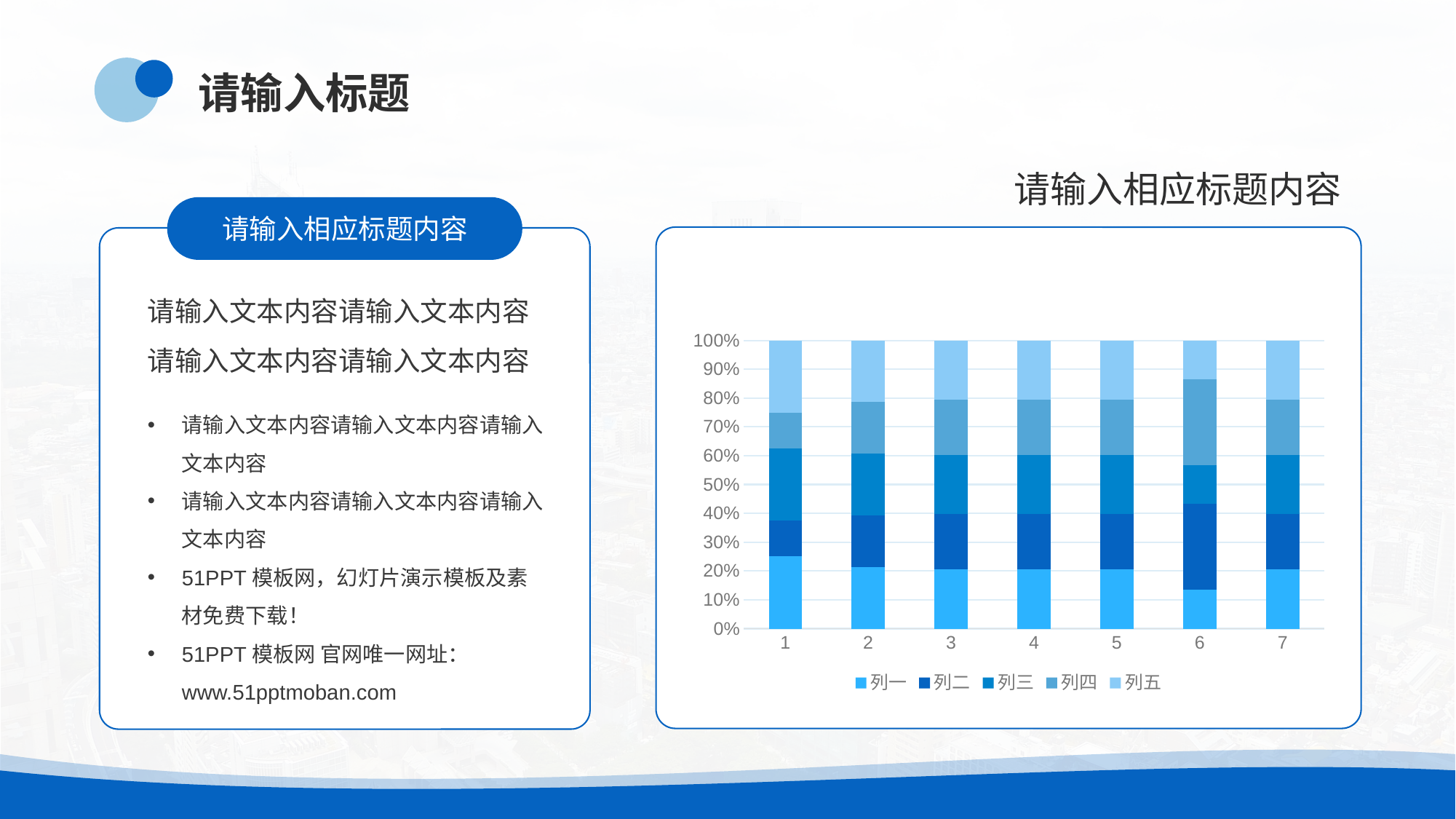

请输入标题
请输入相应标题内容

请输入相应标题内容

### Chart:

| Category | 列一 | 列二 | 列三 | 列四 | 列五 |
|---|---|---|---|---|---|
| 1 | 20.0 | 10.0 | 20.0 | 10.0 | 20.0 |
| 2 | 19.0 | 16.0 | 19.0 | 16.0 | 19.0 |
| 3 | 25.0 | 23.0 | 25.0 | 23.0 | 25.0 |
| 4 | 18.0 | 17.0 | 18.0 | 17.0 | 18.0 |
| 5 | 26.0 | 24.0 | 26.0 | 24.0 | 26.0 |
| 6 | 13.0 | 29.0 | 13.0 | 29.0 | 13.0 |
| 7 | 17.0 | 16.0 | 17.0 | 16.0 | 17.0 |
请输入文本内容请输入文本内容请输入文本内容请输入文本内容
请输入文本内容请输入文本内容请输入文本内容
请输入文本内容请输入文本内容请输入文本内容
51PPT模板网，幻灯片演示模板及素材免费下载！
51PPT模板网 官网唯一网址：www.51pptmoban.com